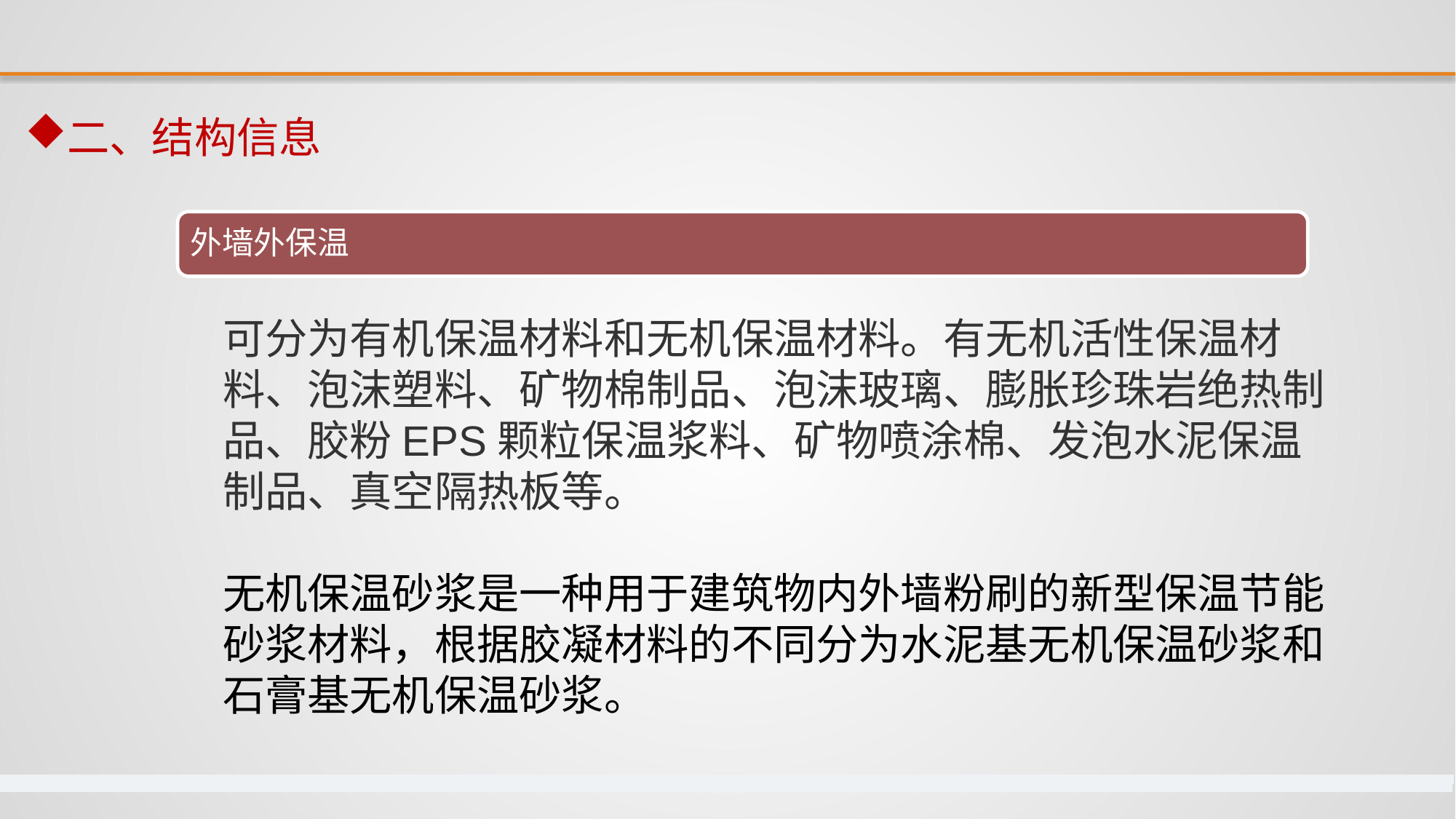

二、结构信息

外墙外保温
可分为有机保温材料和无机保温材料。有无机活性保温材料、泡沫塑料、矿物棉制品、泡沫玻璃、膨胀珍珠岩绝热制品、胶粉EPS颗粒保温浆料、矿物喷涂棉、发泡水泥保温制品、真空隔热板等。

无机保温砂浆是一种用于建筑物内外墙粉刷的新型保温节能砂浆材料，根据胶凝材料的不同分为水泥基无机保温砂浆和石膏基无机保温砂浆。